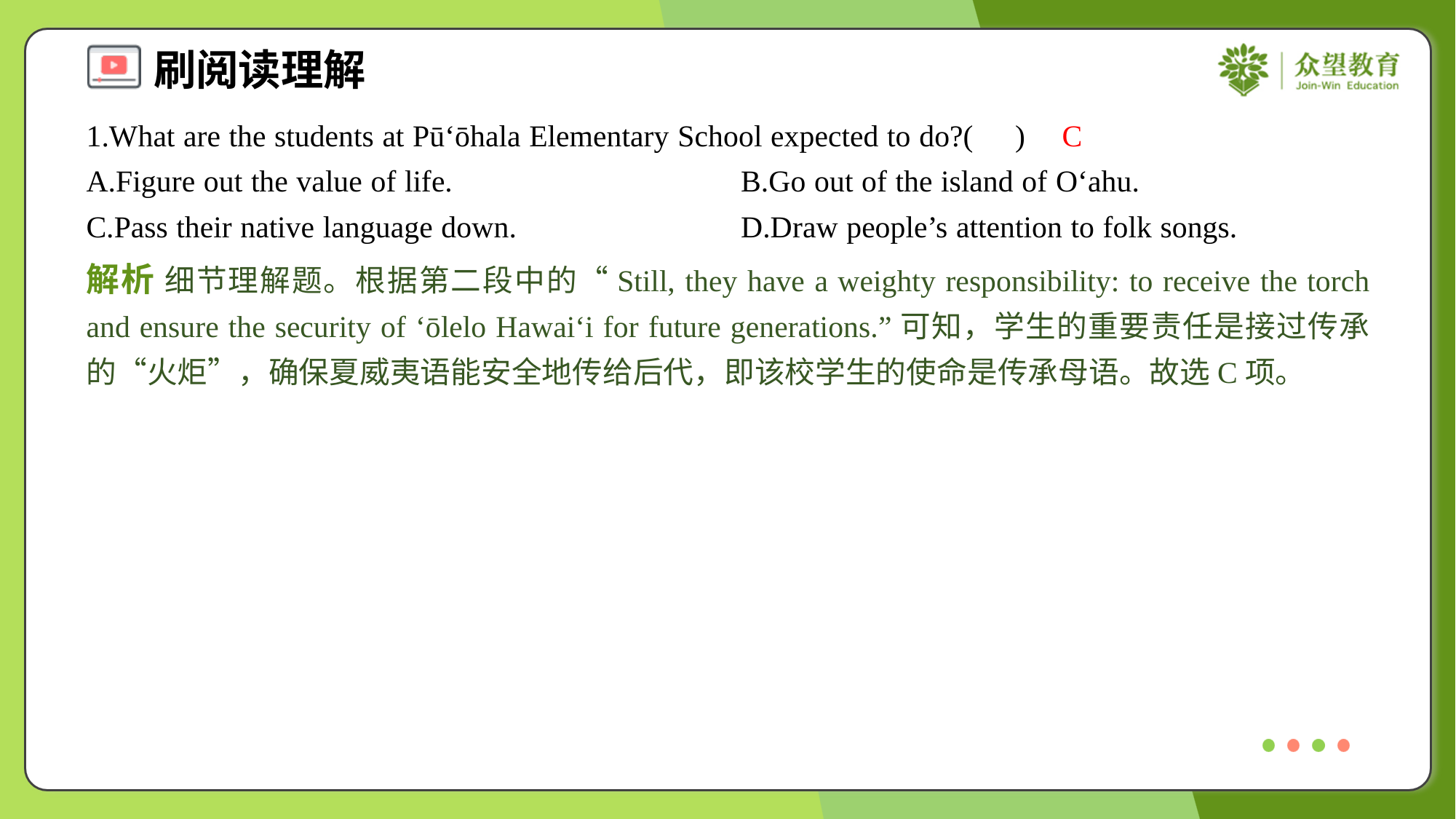

1.What are the students at Pū‘ōhala Elementary School expected to do?(     )
C
A.Figure out the value of life.	B.Go out of the island of O‘ahu.
C.Pass their native language down.	D.Draw people’s attention to folk songs.
解析 细节理解题。根据第二段中的“Still, they have a weighty responsibility: to receive the torch and ensure the security of ‘ōlelo Hawai‘i for future generations.”可知，学生的重要责任是接过传承的“火炬”，确保夏威夷语能安全地传给后代，即该校学生的使命是传承母语。故选C项。